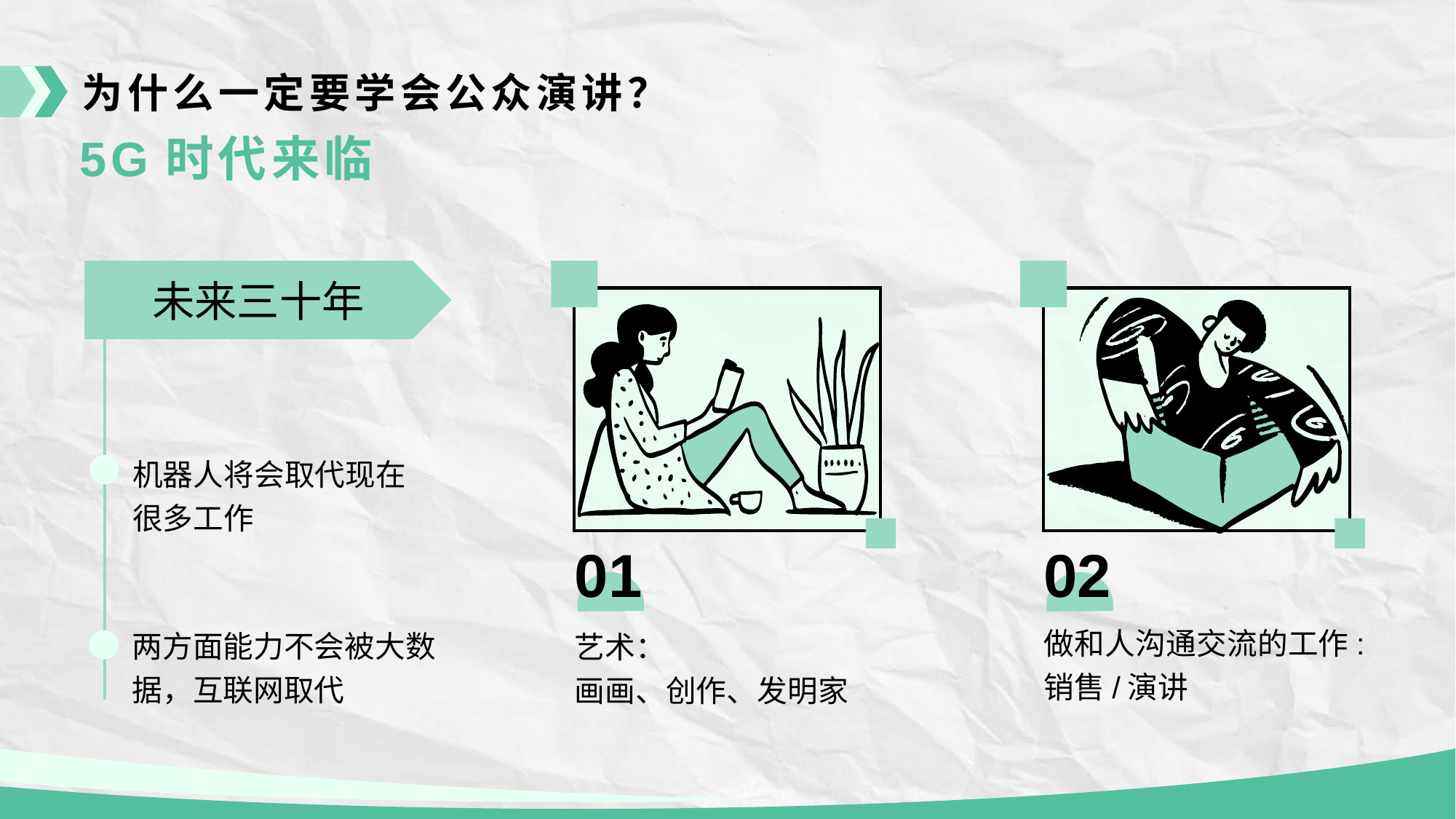

为什么一定要学会公众演讲？

5G时代来临
未来三十年

机器人将会取代现在很多工作

01

02

做和人沟通交流的工作:
销售/演讲
两方面能力不会被大数据，互联网取代
艺术：
画画、创作、发明家